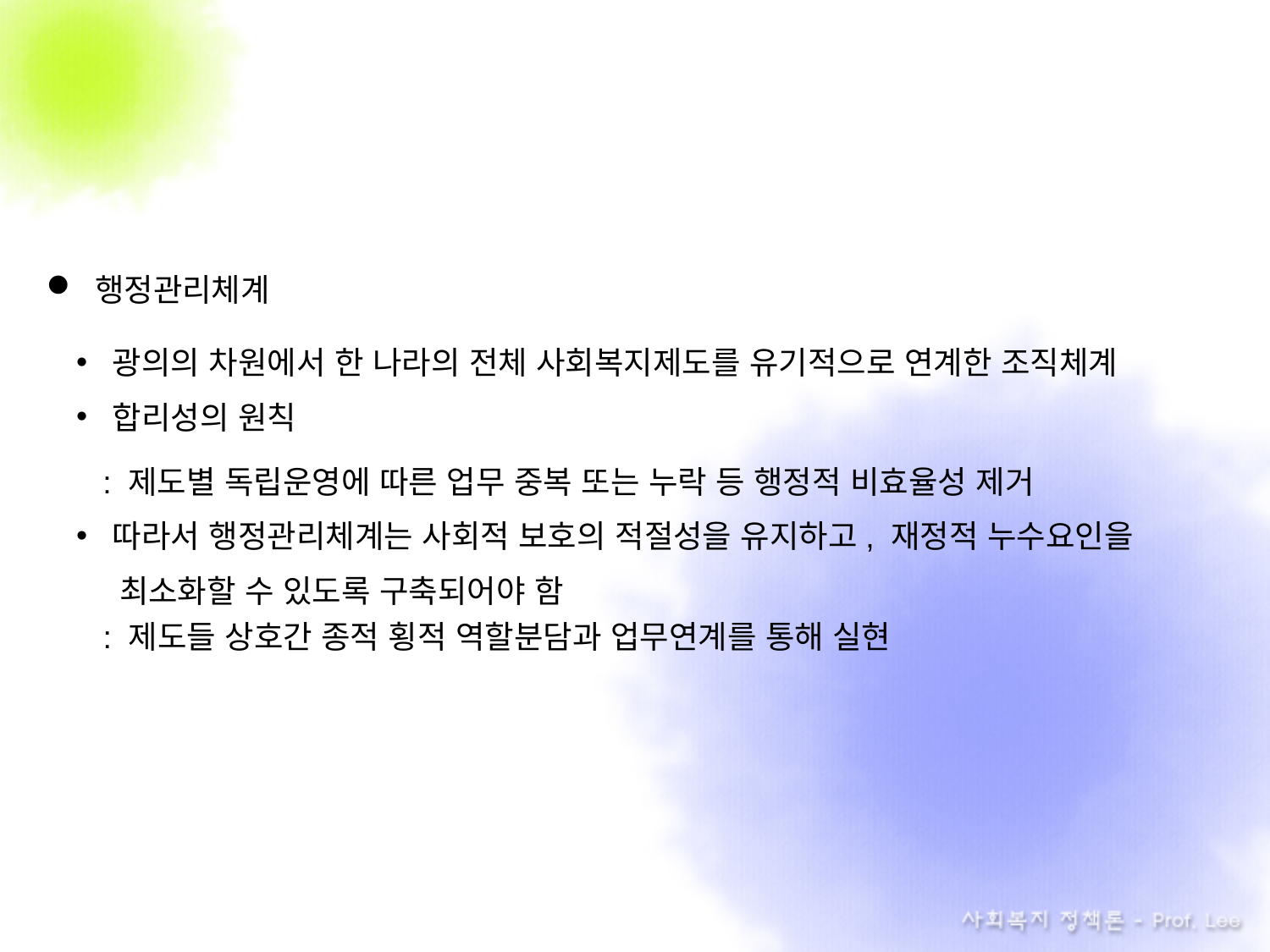

행정관리체계

광의의 차원에서 한 나라의 전체 사회복지제도를 유기적으로 연계한 조직체계
합리성의 원칙

   : 제도별 독립운영에 따른 업무 중복 또는 누락 등 행정적 비효율성 제거
따라서 행정관리체계는 사회적 보호의 적절성을 유지하고, 재정적 누수요인을
  . 최소화할 수 있도록 구축되어야 함
     : 제도들 상호간 종적 횡적 역할분담과 업무연계를 통해 실현